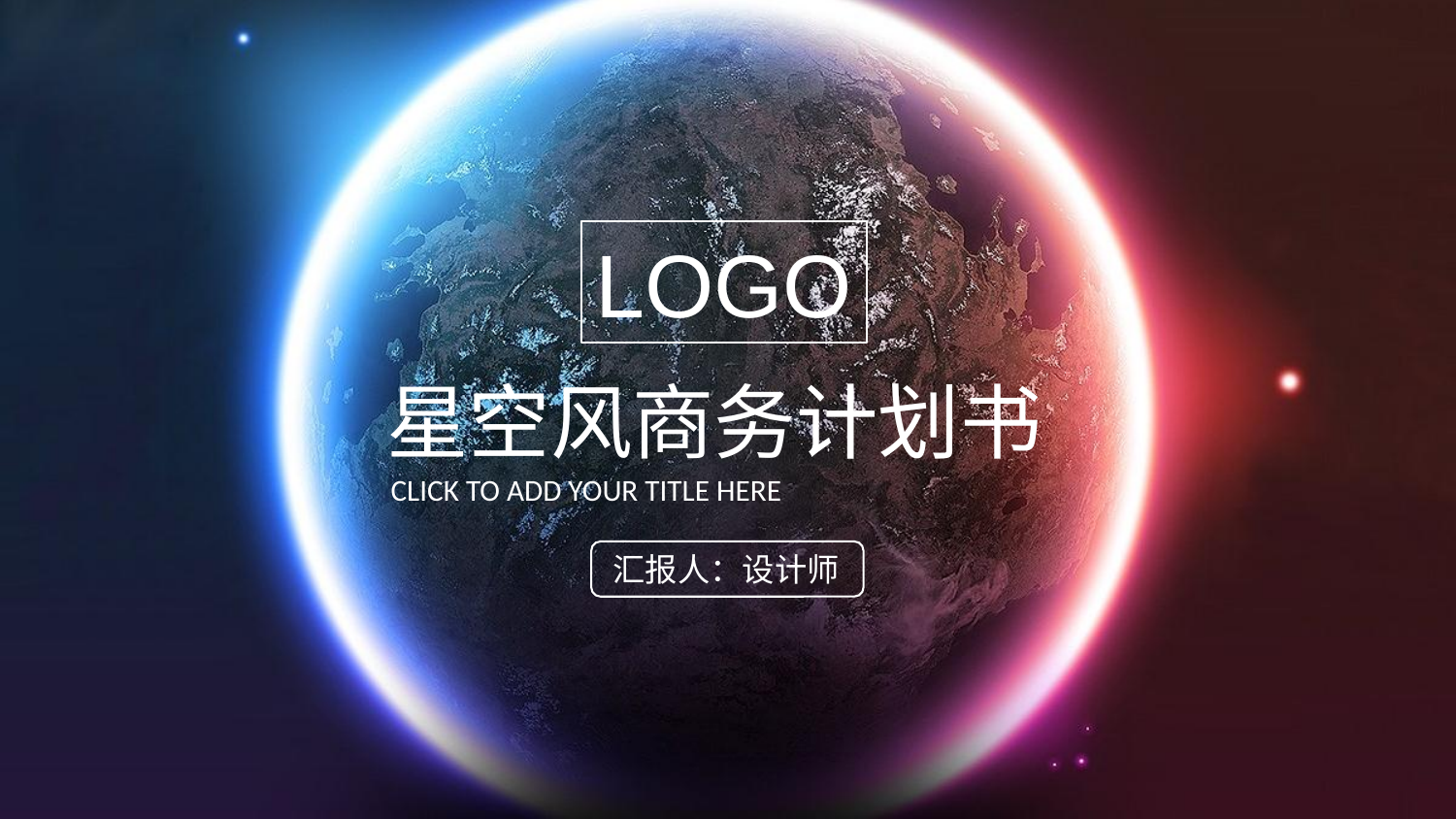

LOGO
星空风商务计划书
CLICK TO ADD YOUR TITLE HERE

汇报人：设计师